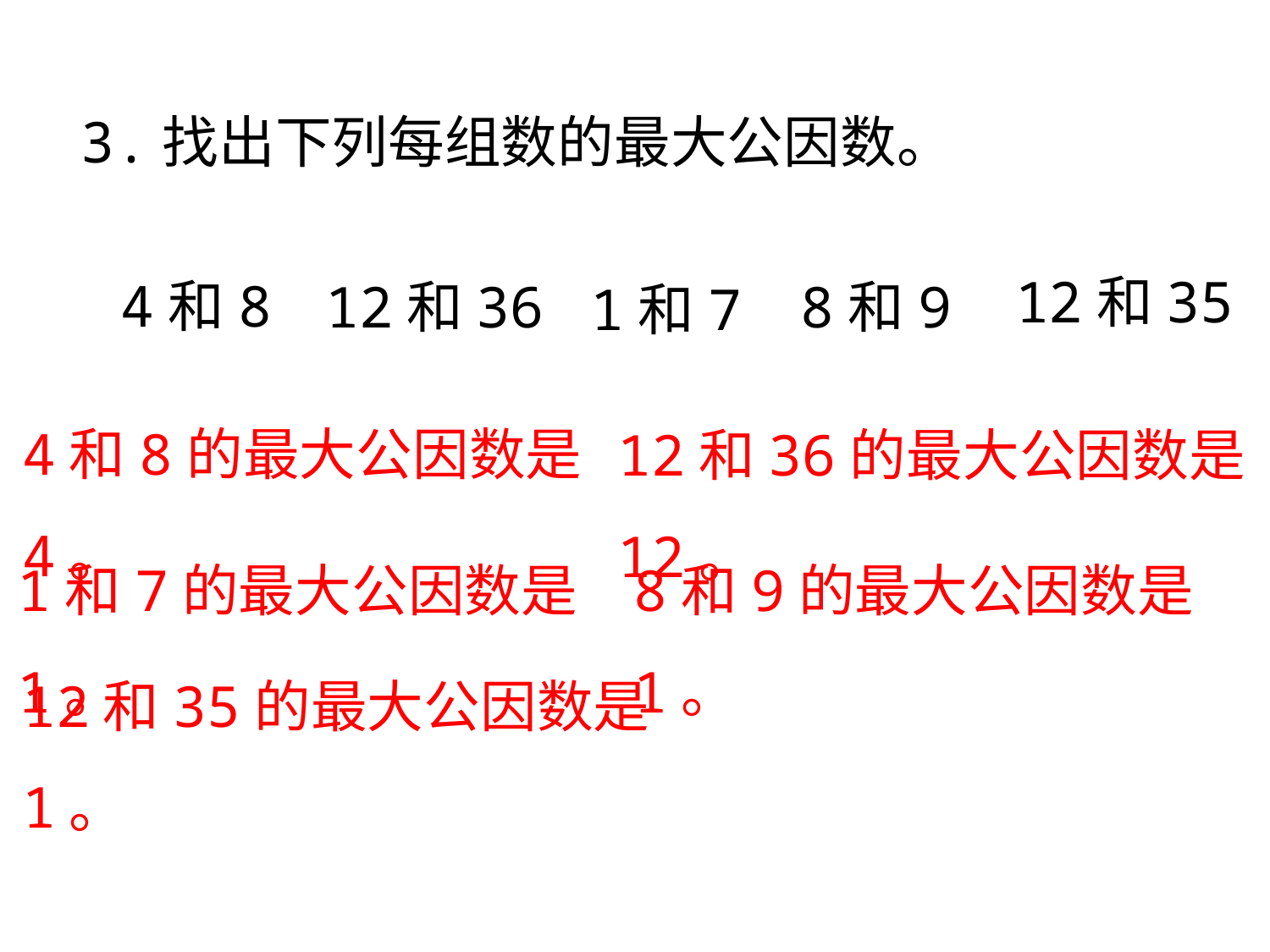

3.找出下列每组数的最大公因数。
12和35
4和8
12和36
8和9
1和7
4和8的最大公因数是4。
12和36的最大公因数是12。
1和7的最大公因数是1。
8和9的最大公因数是1。
12和35的最大公因数是1。